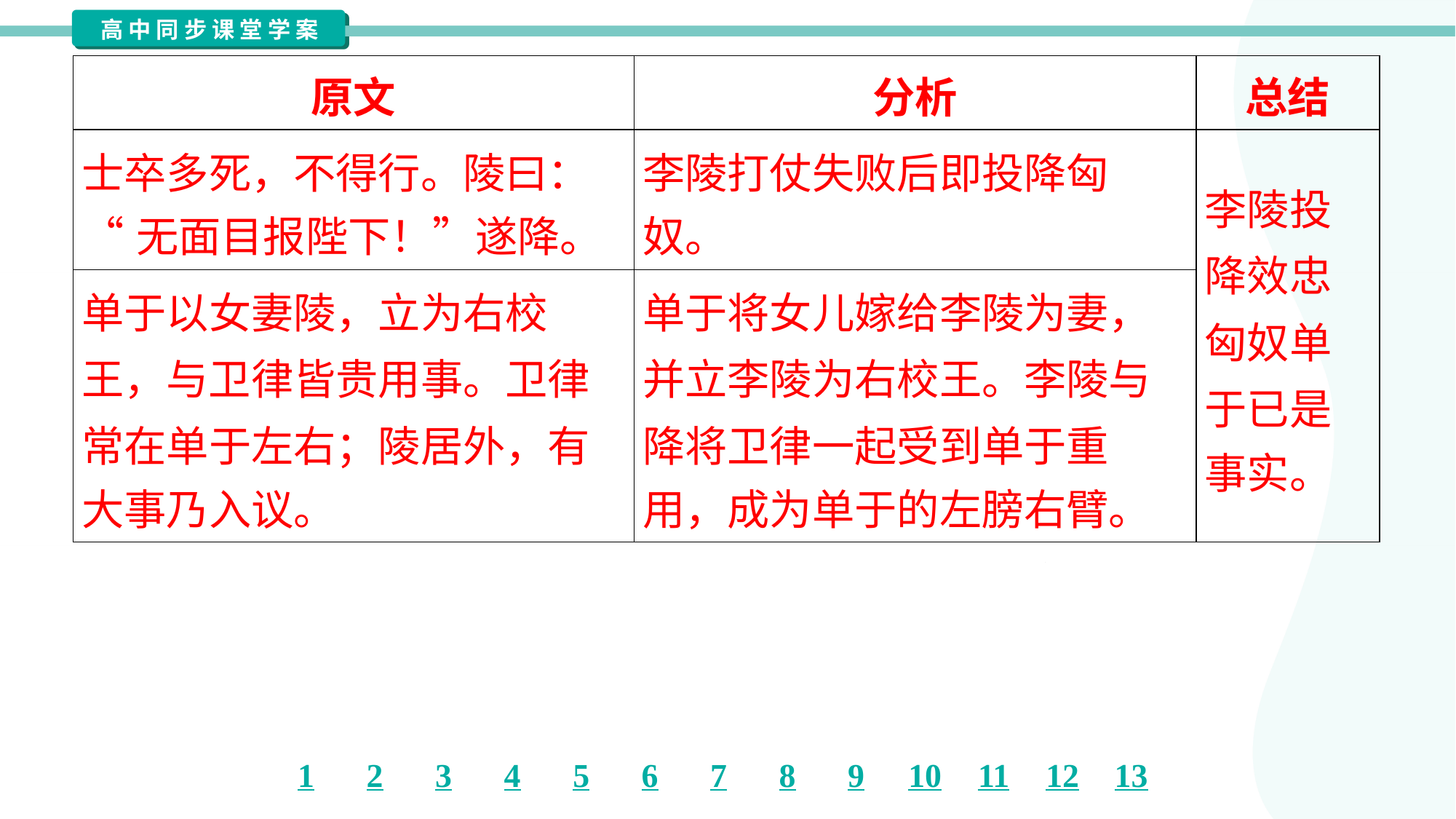

| 原文 | 分析 | 总结 |
| --- | --- | --- |
| 士卒多死，不得行。陵曰： “无面目报陛下！”遂降。 | 李陵打仗失败后即投降匈 奴。 | 李陵投 降效忠 匈奴单 于已是 事实。 |
| 单于以女妻陵，立为右校 王，与卫律皆贵用事。卫律 常在单于左右；陵居外，有 大事乃入议。 | 单于将女儿嫁给李陵为妻， 并立李陵为右校王。李陵与 降将卫律一起受到单于重 用，成为单于的左膀右臂。 |  |